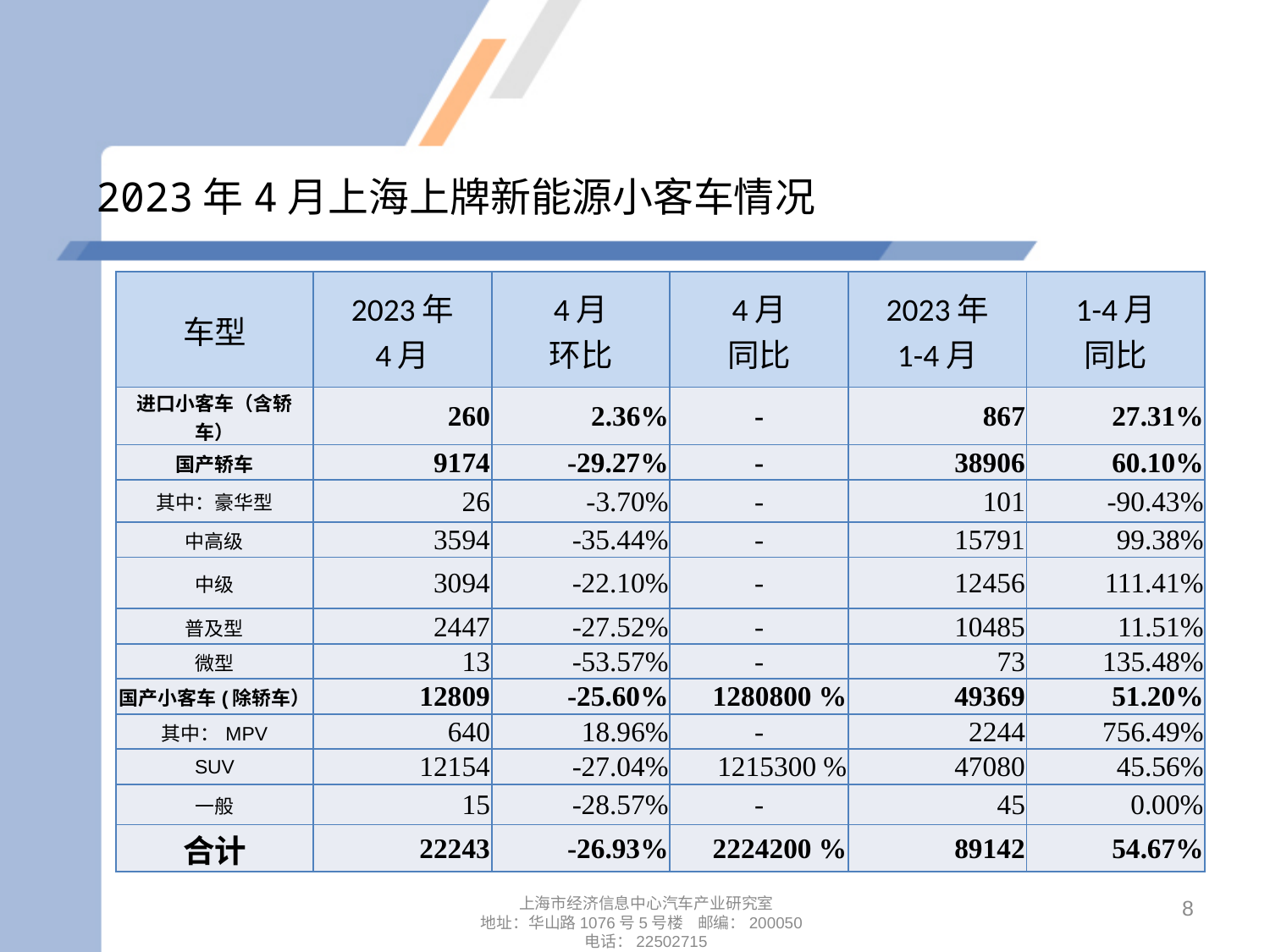

# 2023年4月上海上牌新能源小客车情况
| 车型 | 2023年 4月 | 4月 环比 | 4月 同比 | 2023年 1-4月 | 1-4月 同比 |
| --- | --- | --- | --- | --- | --- |
| 进口小客车（含轿车） | 260 | 2.36% | - | 867 | 27.31% |
| 国产轿车 | 9174 | -29.27% | - | 38906 | 60.10% |
| 其中：豪华型 | 26 | -3.70% | - | 101 | -90.43% |
| 中高级 | 3594 | -35.44% | - | 15791 | 99.38% |
| 中级 | 3094 | -22.10% | - | 12456 | 111.41% |
| 普及型 | 2447 | -27.52% | - | 10485 | 11.51% |
| 微型 | 13 | -53.57% | - | 73 | 135.48% |
| 国产小客车(除轿车） | 12809 | -25.60% | 1280800 % | 49369 | 51.20% |
| 其中：MPV | 640 | 18.96% | - | 2244 | 756.49% |
| SUV | 12154 | -27.04% | 1215300 % | 47080 | 45.56% |
| 一般 | 15 | -28.57% | - | 45 | 0.00% |
| 合计 | 22243 | -26.93% | 2224200 % | 89142 | 54.67% |

8
上海市经济信息中心汽车产业研究室
地址：华山路1076号5号楼    邮编：200050
电话：22502715